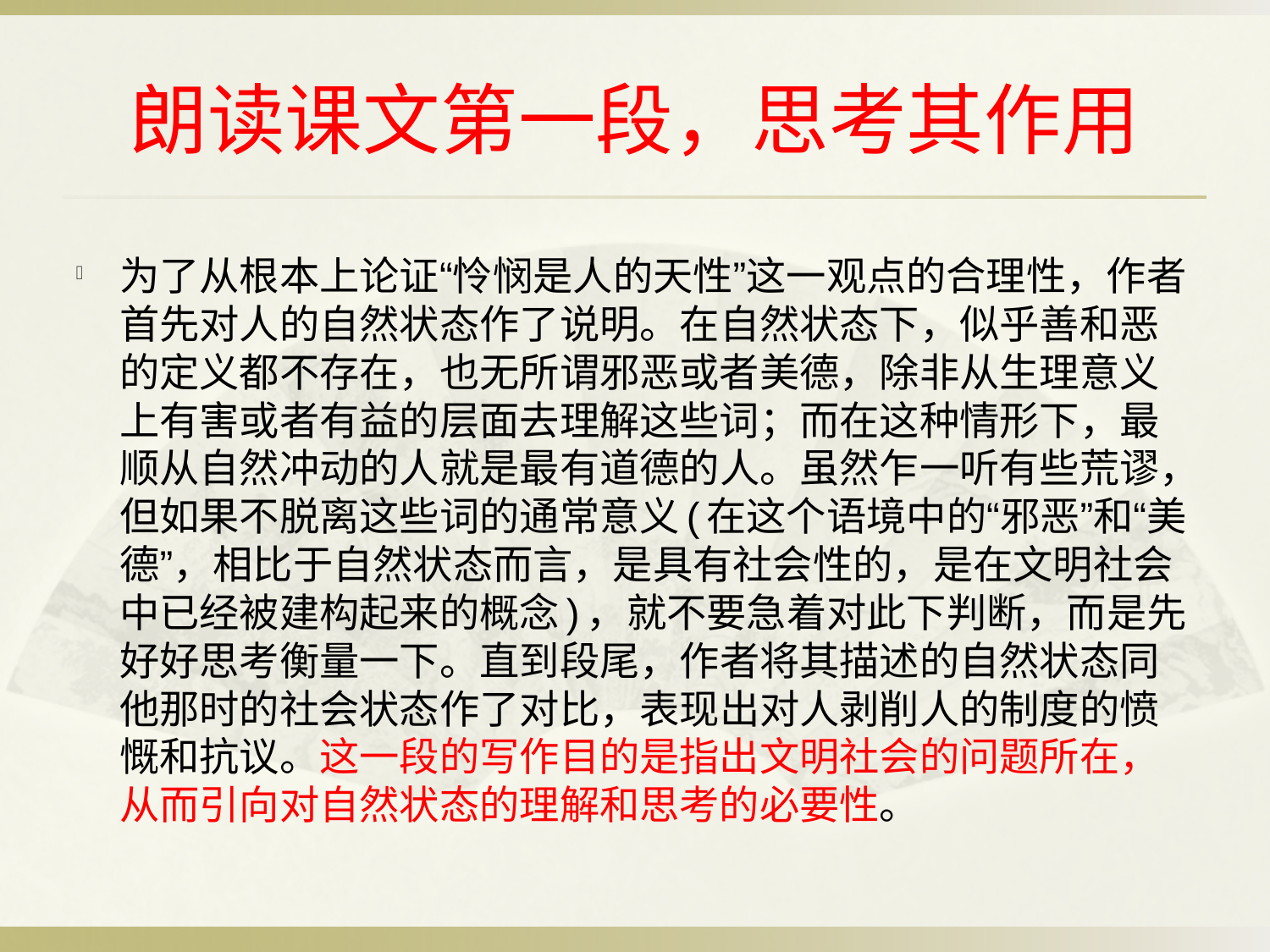

# 朗读课文第一段，思考其作用

为了从根本上论证“怜悯是人的天性”这一观点的合理性，作者首先对人的自然状态作了说明。在自然状态下，似乎善和恶的定义都不存在，也无所谓邪恶或者美德，除非从生理意义上有害或者有益的层面去理解这些词；而在这种情形下，最顺从自然冲动的人就是最有道德的人。虽然乍一听有些荒谬，但如果不脱离这些词的通常意义(在这个语境中的“邪恶”和“美德”，相比于自然状态而言，是具有社会性的，是在文明社会中已经被建构起来的概念)，就不要急着对此下判断，而是先好好思考衡量一下。直到段尾，作者将其描述的自然状态同他那时的社会状态作了对比，表现出对人剥削人的制度的愤慨和抗议。这一段的写作目的是指出文明社会的问题所在，从而引向对自然状态的理解和思考的必要性。